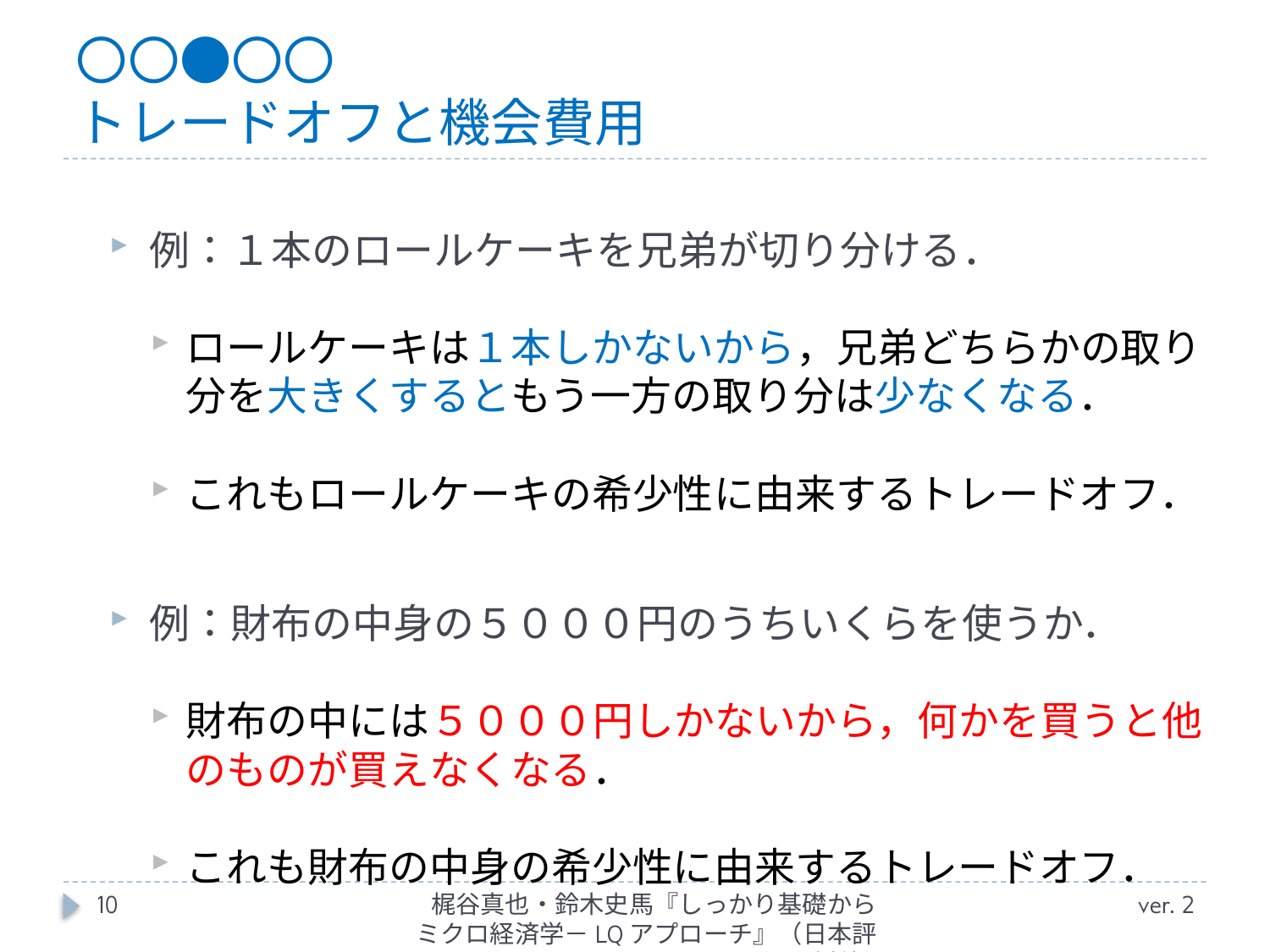

# 〇〇●〇〇 トレードオフと機会費用
例：１本のロールケーキを兄弟が切り分ける．

ロールケーキは１本しかないから，兄弟どちらかの取り分を大きくするともう一方の取り分は少なくなる．

これもロールケーキの希少性に由来するトレードオフ．

例：財布の中身の５０００円のうちいくらを使うか．

財布の中には５０００円しかないから，何かを買うと他のものが買えなくなる．

これも財布の中身の希少性に由来するトレードオフ．
10
梶谷真也・鈴木史馬『しっかり基礎からミクロ経済学－LQアプローチ』（日本評論社）
ver. 2